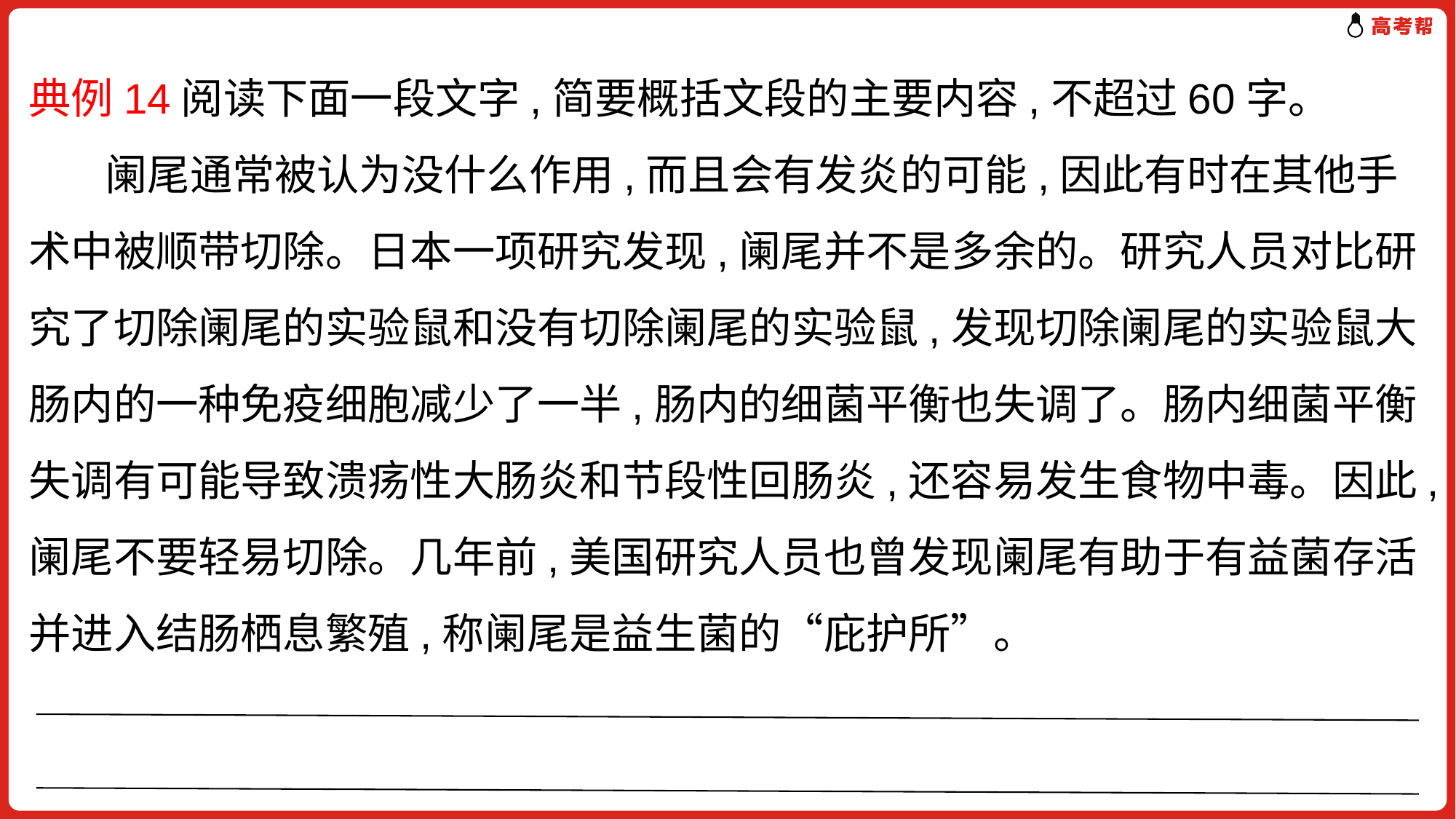

典例14阅读下面一段文字,简要概括文段的主要内容,不超过60字。
       阑尾通常被认为没什么作用,而且会有发炎的可能,因此有时在其他手术中被顺带切除。日本一项研究发现,阑尾并不是多余的。研究人员对比研究了切除阑尾的实验鼠和没有切除阑尾的实验鼠,发现切除阑尾的实验鼠大肠内的一种免疫细胞减少了一半,肠内的细菌平衡也失调了。肠内细菌平衡失调有可能导致溃疡性大肠炎和节段性回肠炎,还容易发生食物中毒。因此,阑尾不要轻易切除。几年前,美国研究人员也曾发现阑尾有助于有益菌存活并进入结肠栖息繁殖,称阑尾是益生菌的“庇护所”。